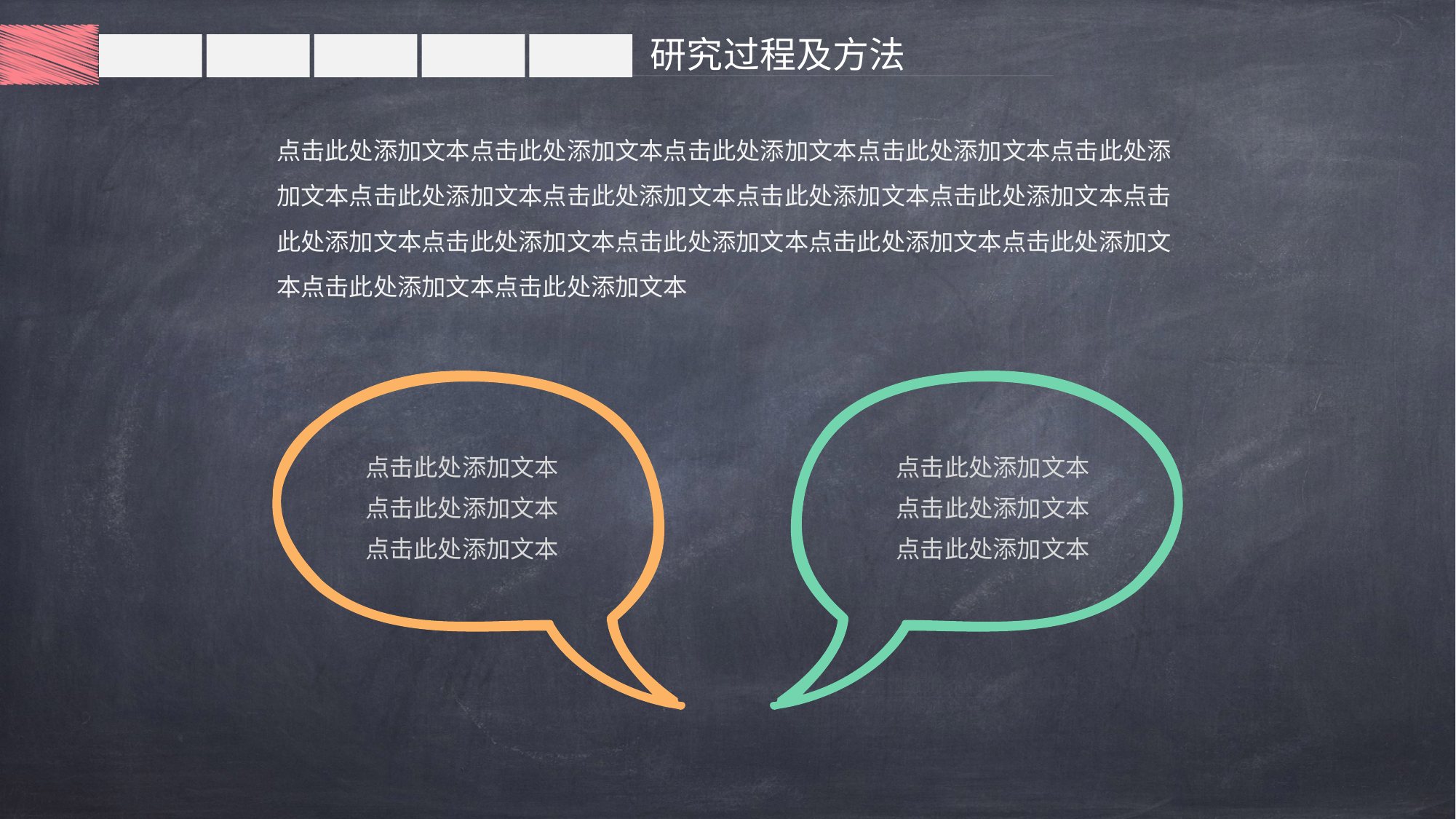

研究过程及方法

点击此处添加文本点击此处添加文本点击此处添加文本点击此处添加文本点击此处添加文本点击此处添加文本点击此处添加文本点击此处添加文本点击此处添加文本点击此处添加文本点击此处添加文本点击此处添加文本点击此处添加文本点击此处添加文本点击此处添加文本点击此处添加文本

点击此处添加文本
点击此处添加文本
点击此处添加文本
点击此处添加文本
点击此处添加文本
点击此处添加文本